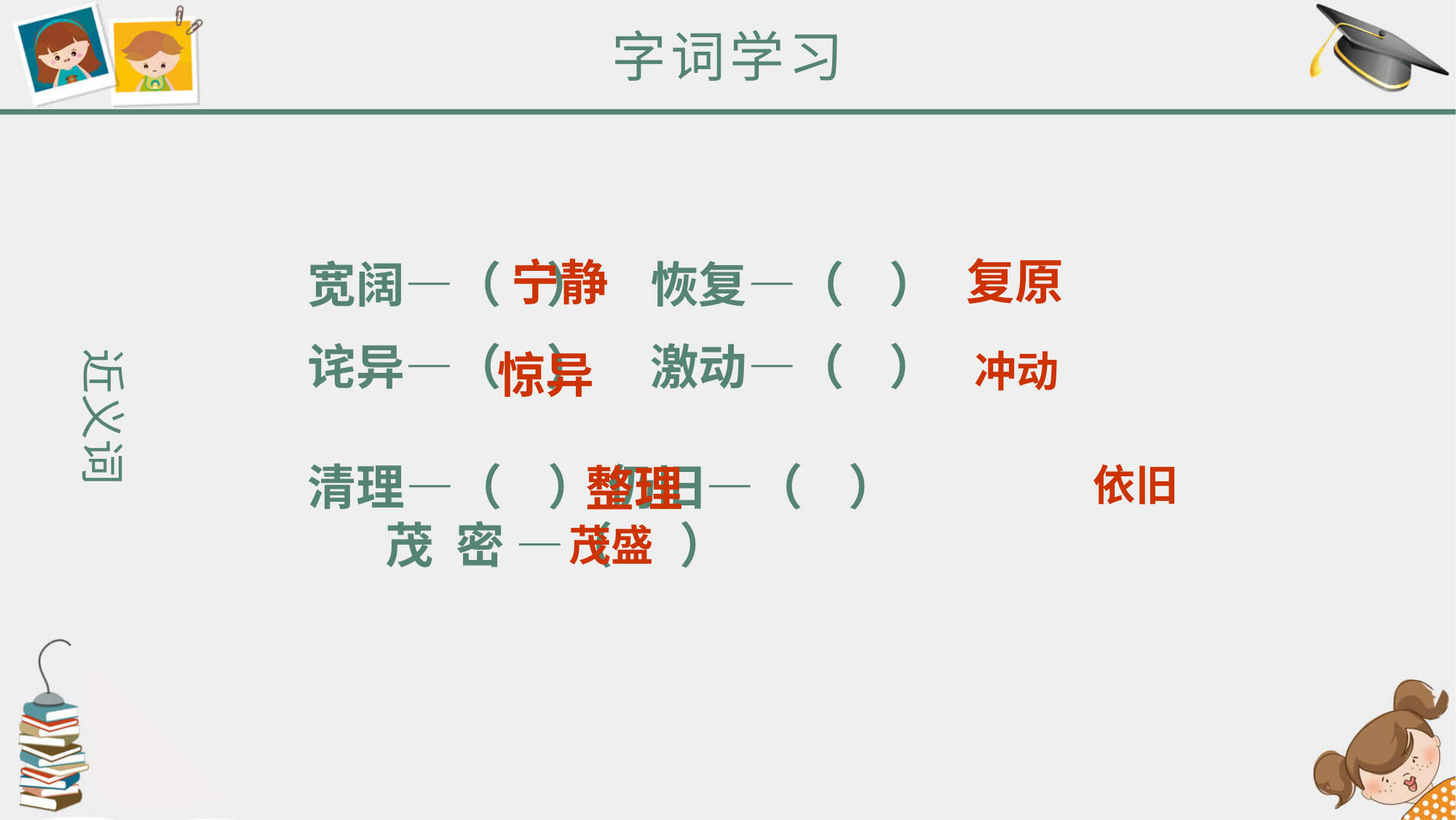

字词学习

复原
宁静
宽阔—（    ）     恢复—（    ）
诧异—（    ）     激动—（    ）
近义词
惊异
冲动

清理—（    ） 仍旧—（    ）                                        茂  密 —（      ）

整理
依旧

茂盛